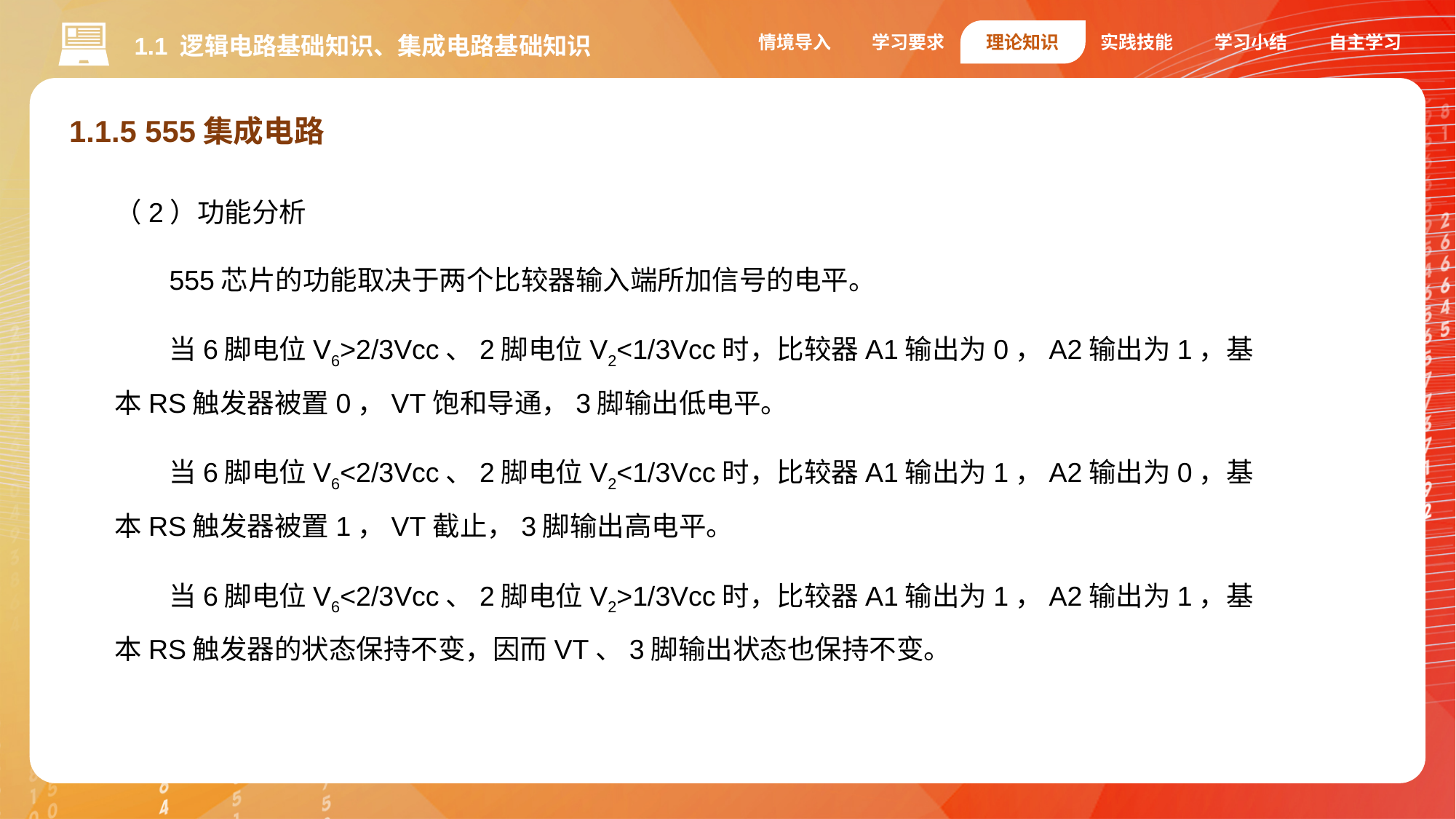

情境导入
学习要求
理论知识
实践技能
学习小结
自主学习

1.1 逻辑电路基础知识、集成电路基础知识
1.1.5 555集成电路
（2）功能分析
555芯片的功能取决于两个比较器输入端所加信号的电平。
当6脚电位V6>2/3Vcc、2脚电位V2<1/3Vcc时，比较器A1输出为0，A2输出为1，基本RS触发器被置0，VT饱和导通，3脚输出低电平。
当6脚电位V6<2/3Vcc、2脚电位V2<1/3Vcc时，比较器A1输出为1，A2输出为0，基本RS触发器被置1，VT截止，3脚输出高电平。
当6脚电位V6<2/3Vcc、2脚电位V2>1/3Vcc时，比较器A1输出为1，A2输出为1，基本RS触发器的状态保持不变，因而VT、3脚输出状态也保持不变。